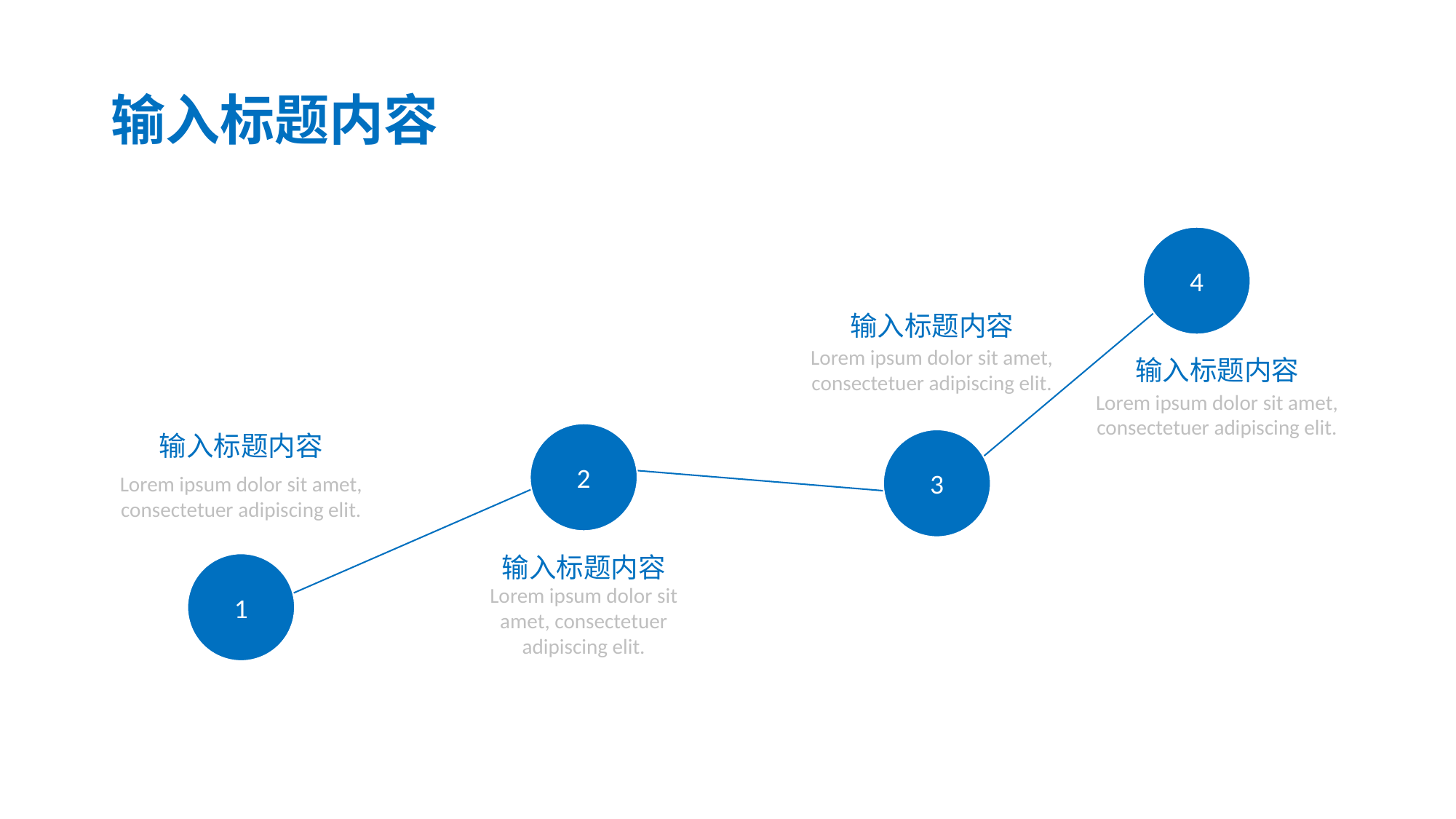

# 输入标题内容
4

输入标题内容
Lorem ipsum dolor sit amet, consectetuer adipiscing elit.
输入标题内容
Lorem ipsum dolor sit amet, consectetuer adipiscing elit.
输入标题内容
2
3
Lorem ipsum dolor sit amet, consectetuer adipiscing elit.
输入标题内容
1
Lorem ipsum dolor sit amet, consectetuer adipiscing elit.